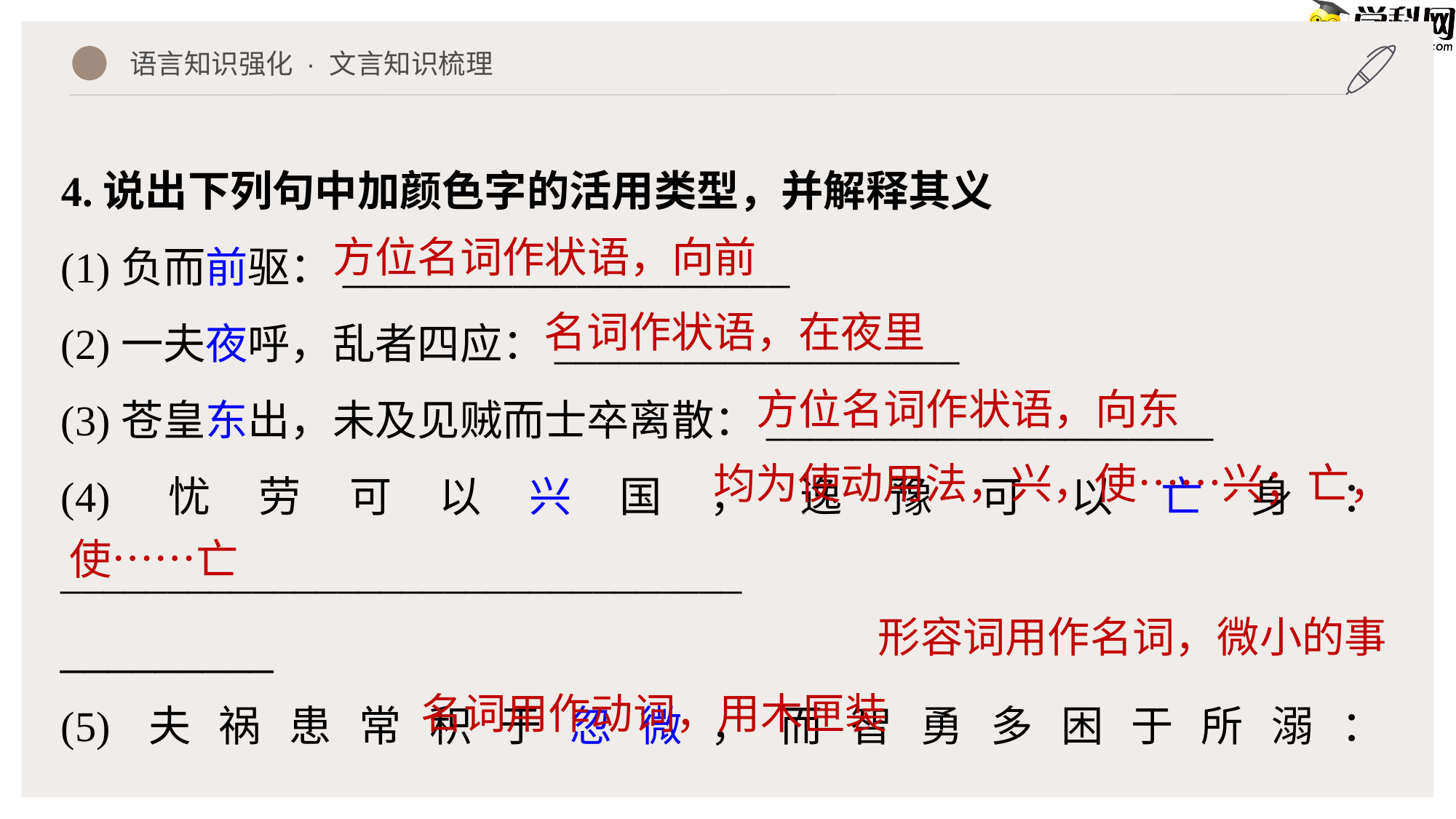

语言知识强化 · 文言知识梳理

4.说出下列句中加颜色字的活用类型，并解释其义
(1)负而前驱：_____________________
(2)一夫夜呼，乱者四应：___________________
(3)苍皇东出，未及见贼而士卒离散：_____________________
(4)忧劳可以兴国，逸豫可以亡身：________________________________
_________
(5)夫祸患常积于忽微，而智勇多困于所溺：________________________
(6)函梁君臣之首：_______________________
方位名词作状语，向前
名词作状语，在夜里
方位名词作状语，向东
均为使动用法，兴，使……兴；亡，
使……亡
形容词用作名词，微小的事
名词用作动词，用木匣装